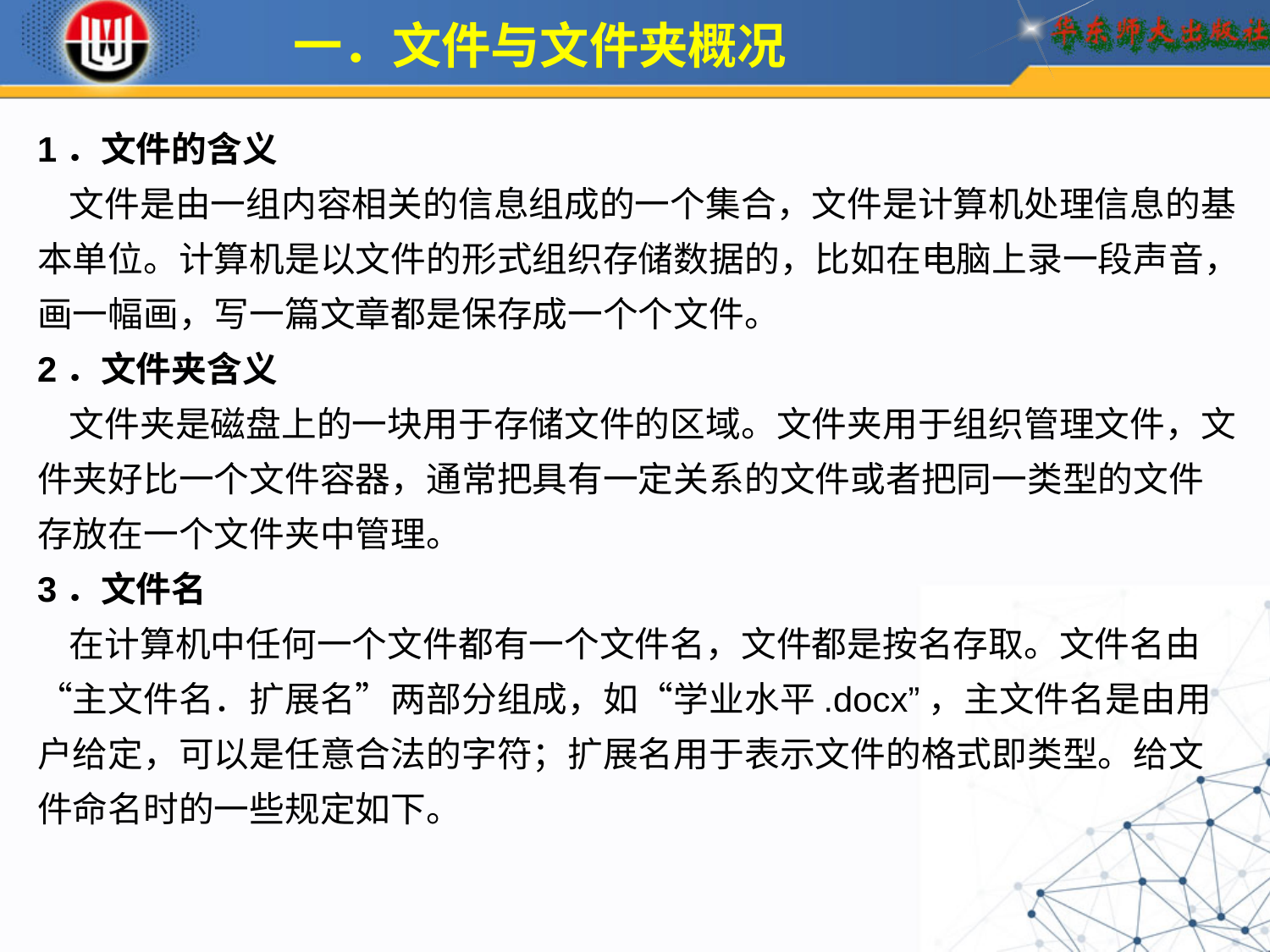

一．文件与文件夹概况
1．文件的含义
   文件是由一组内容相关的信息组成的一个集合，文件是计算机处理信息的基本单位。计算机是以文件的形式组织存储数据的，比如在电脑上录一段声音，画一幅画，写一篇文章都是保存成一个个文件。
2．文件夹含义
   文件夹是磁盘上的一块用于存储文件的区域。文件夹用于组织管理文件，文件夹好比一个文件容器，通常把具有一定关系的文件或者把同一类型的文件存放在一个文件夹中管理。
3．文件名
   在计算机中任何一个文件都有一个文件名，文件都是按名存取。文件名由“主文件名．扩展名”两部分组成，如“学业水平.docx”，主文件名是由用户给定，可以是任意合法的字符；扩展名用于表示文件的格式即类型。给文件命名时的一些规定如下。